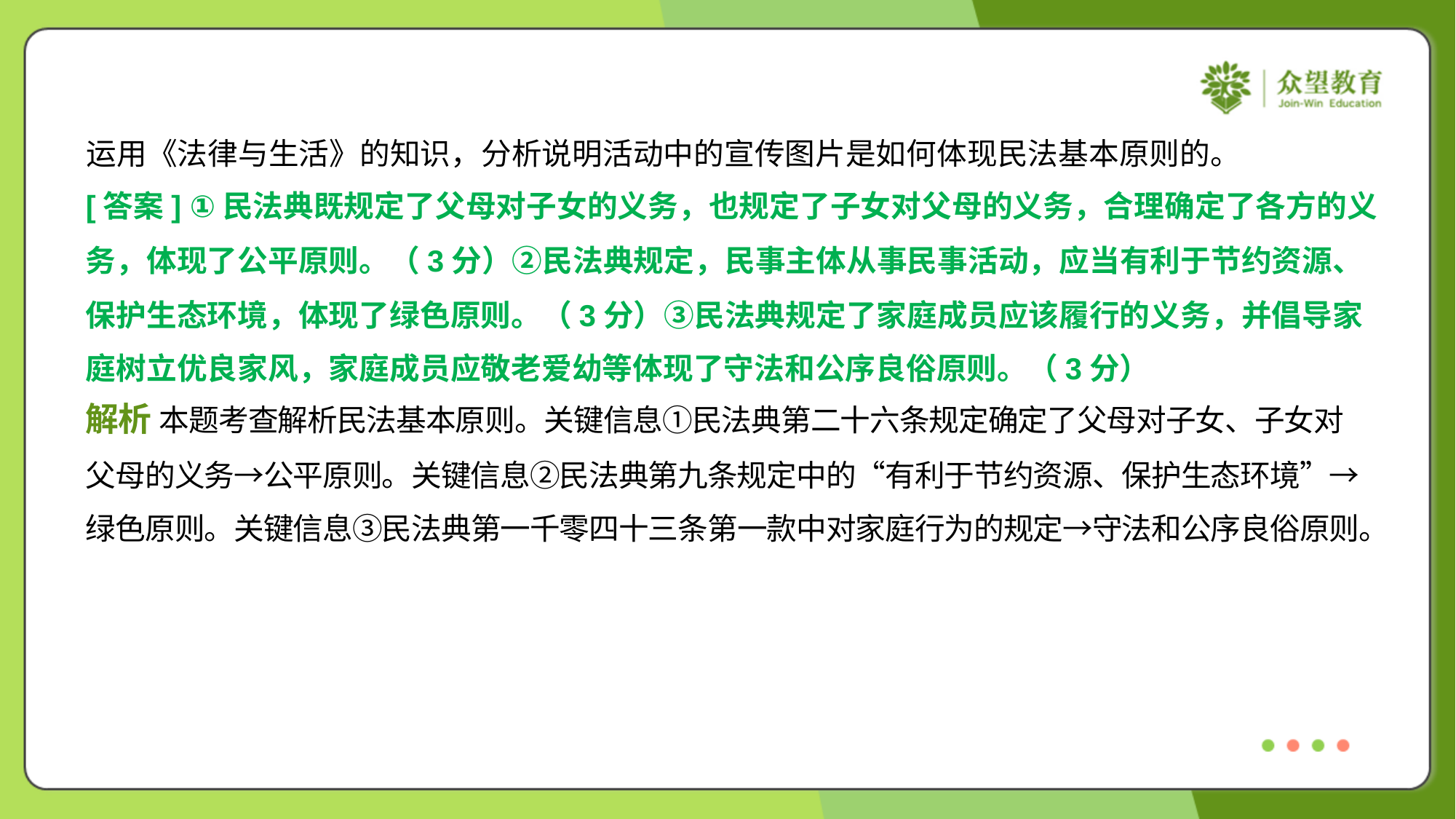

运用《法律与生活》的知识，分析说明活动中的宣传图片是如何体现民法基本原则的。
[答案] ①民法典既规定了父母对子女的义务，也规定了子女对父母的义务，合理确定了各方的义
务，体现了公平原则。（3分）②民法典规定，民事主体从事民事活动，应当有利于节约资源、
保护生态环境，体现了绿色原则。（3分）③民法典规定了家庭成员应该履行的义务，并倡导家
庭树立优良家风，家庭成员应敬老爱幼等体现了守法和公序良俗原则。（3分）
解析 本题考查解析民法基本原则。关键信息①民法典第二十六条规定确定了父母对子女、子女对
父母的义务→公平原则。关键信息②民法典第九条规定中的“有利于节约资源、保护生态环境”→
绿色原则。关键信息③民法典第一千零四十三条第一款中对家庭行为的规定→守法和公序良俗原则。